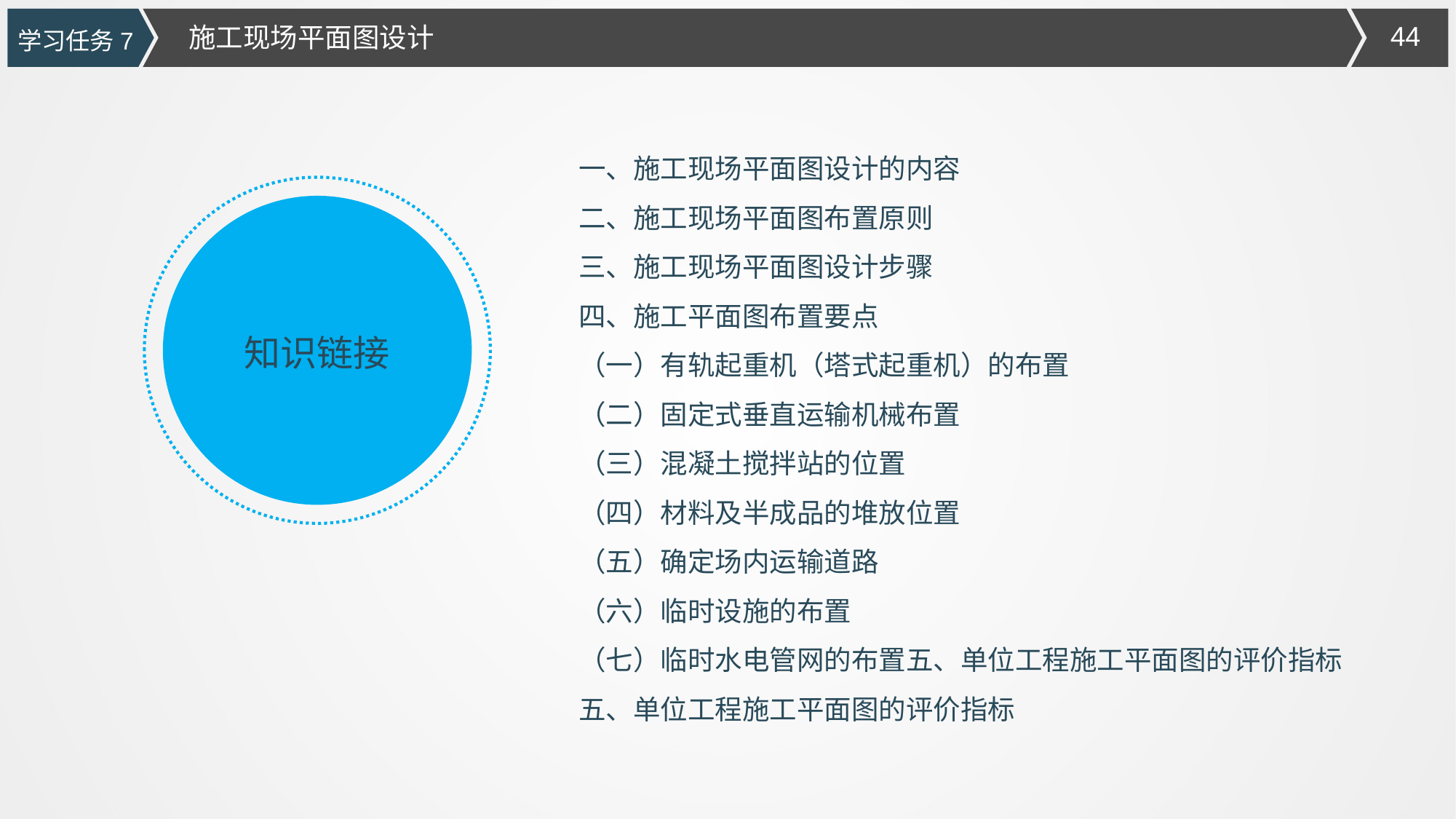

施工现场平面图设计
学习任务7
一、施工现场平面图设计的内容
二、施工现场平面图布置原则
三、施工现场平面图设计步骤
四、施工平面图布置要点
（一）有轨起重机（塔式起重机）的布置
（二）固定式垂直运输机械布置
（三）混凝土搅拌站的位置
（四）材料及半成品的堆放位置
（五）确定场内运输道路
（六）临时设施的布置
（七）临时水电管网的布置五、单位工程施工平面图的评价指标
五、单位工程施工平面图的评价指标

知识链接